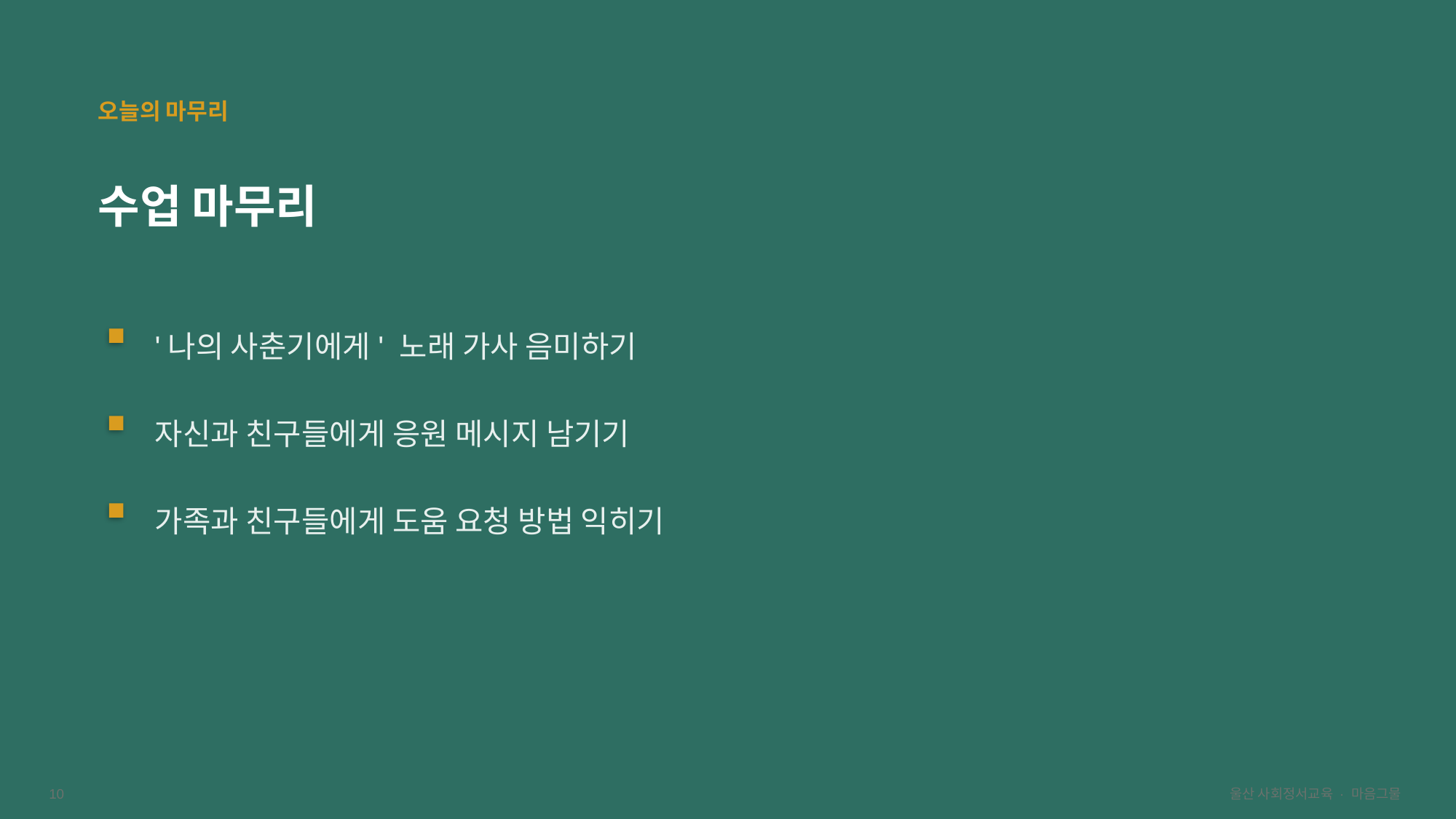

오늘의 마무리
수업 마무리
'나의 사춘기에게' 노래 가사 음미하기

자신과 친구들에게 응원 메시지 남기기

가족과 친구들에게 도움 요청 방법 익히기

10
울산 사회정서교육 · 마음그물